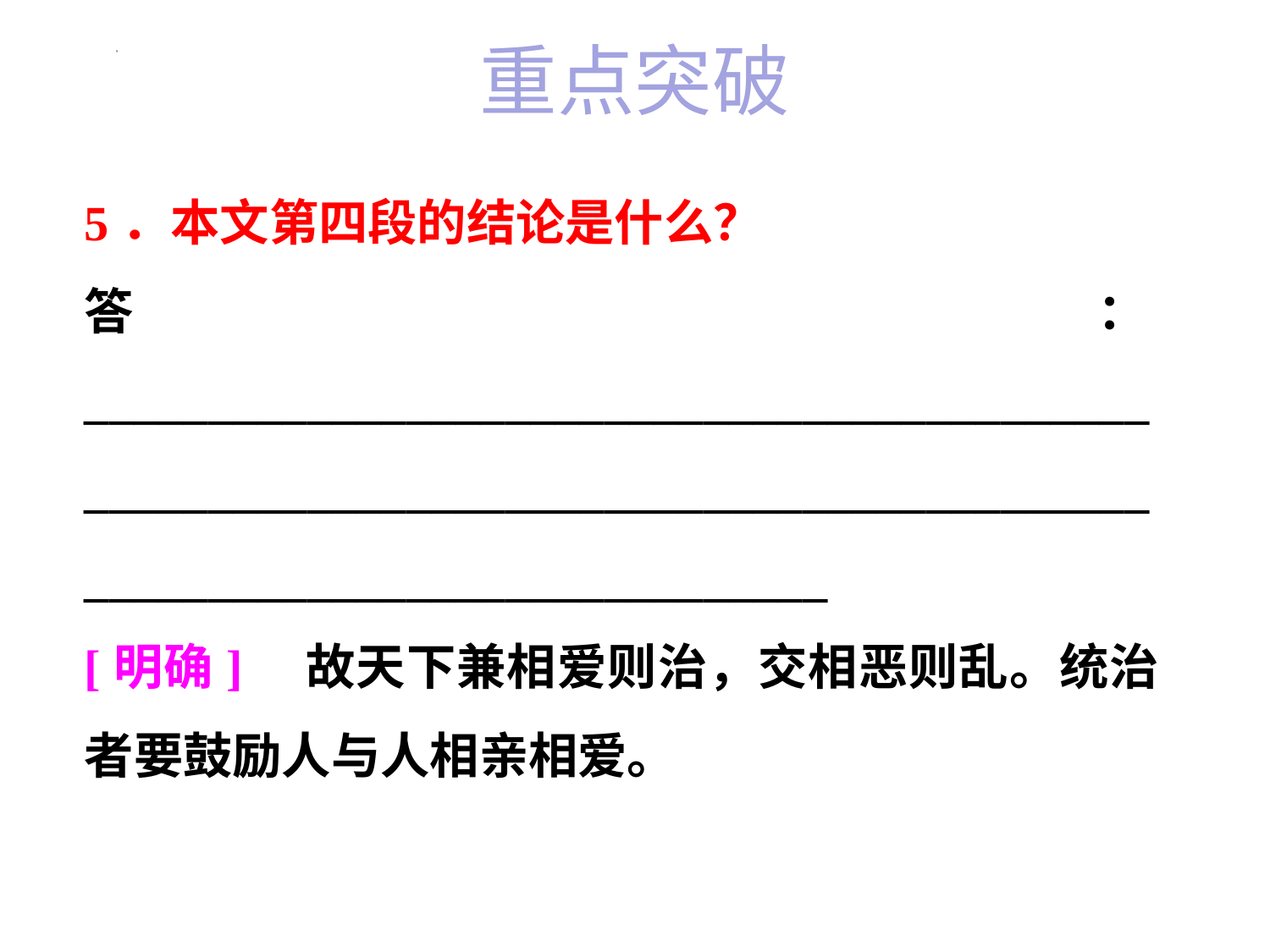

# 重点突破
5．本文第四段的结论是什么？
答：____________________________________________________________________________________________________________________
[明确]　故天下兼相爱则治，交相恶则乱。统治者要鼓励人与人相亲相爱。